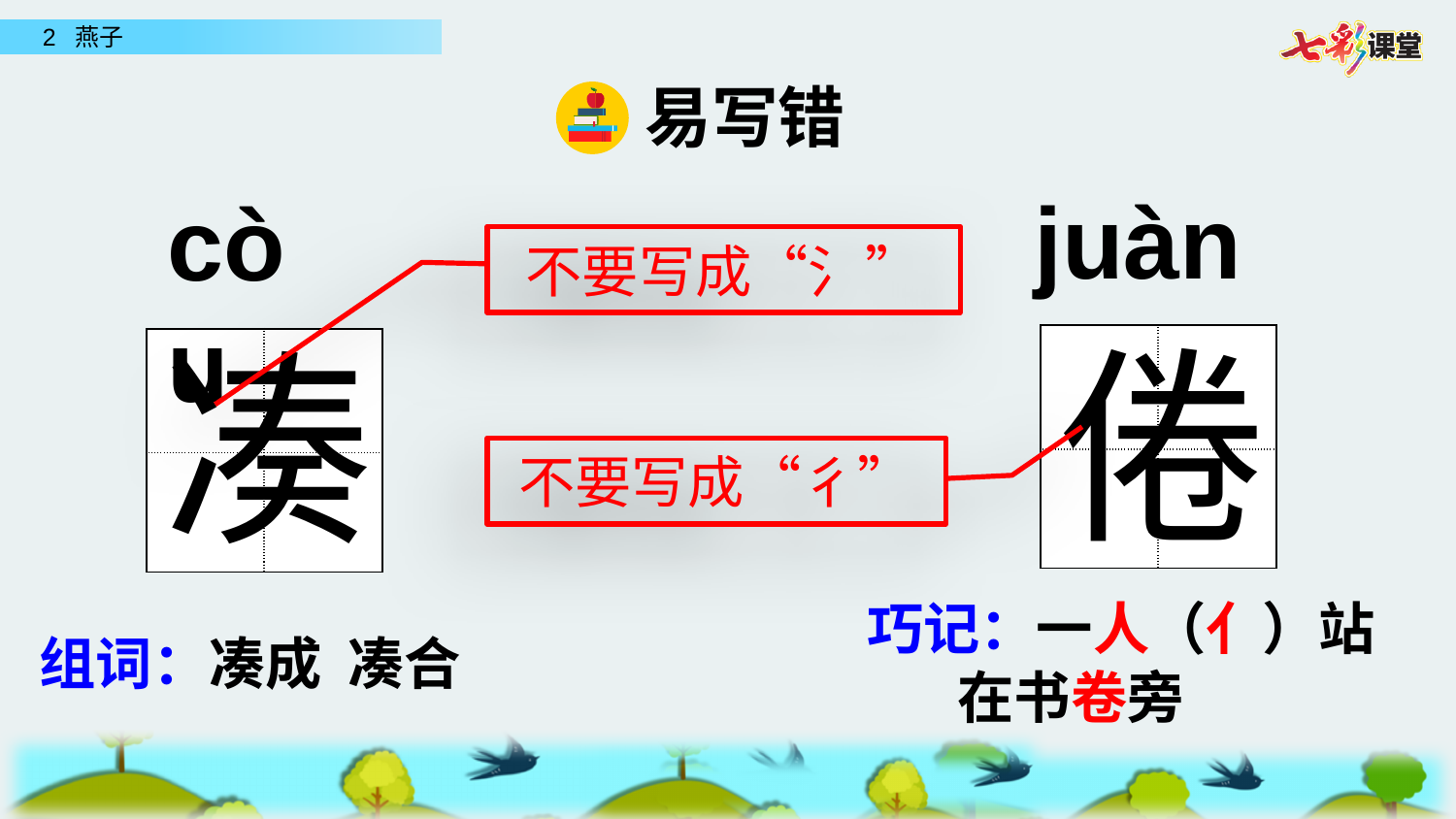

易写错

juàn
còu
不要写成“氵”
倦
凑
|  |  |
| --- | --- |
|  |  |
|  |  |
| --- | --- |
|  |  |
不要写成“彳”
组词：凑成  凑合
巧记：一人（亻）站
      在书卷旁